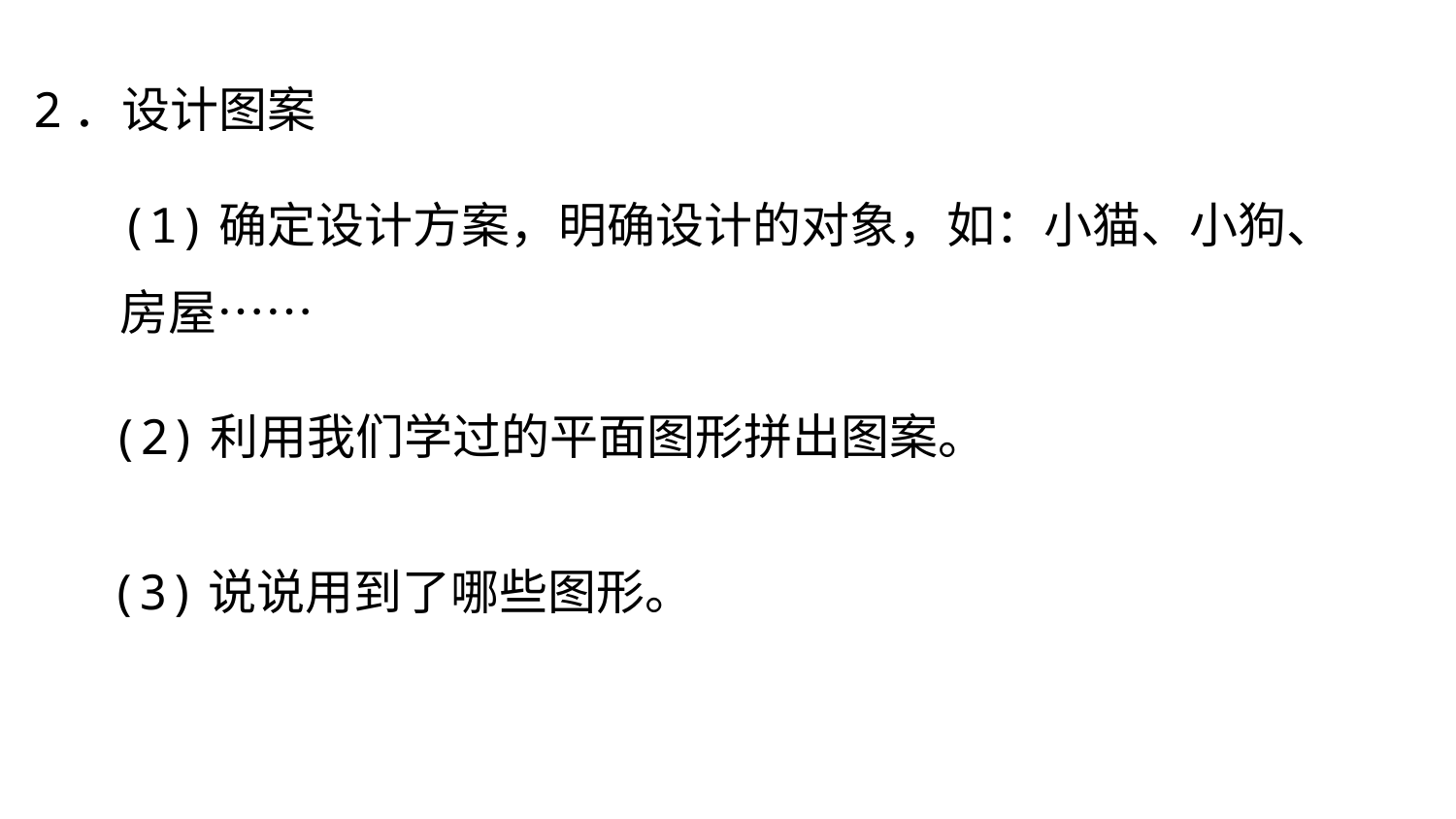

2．设计图案
(1)确定设计方案，明确设计的对象，如：小猫、小狗、房屋……
(2)利用我们学过的平面图形拼出图案。
(3)说说用到了哪些图形。